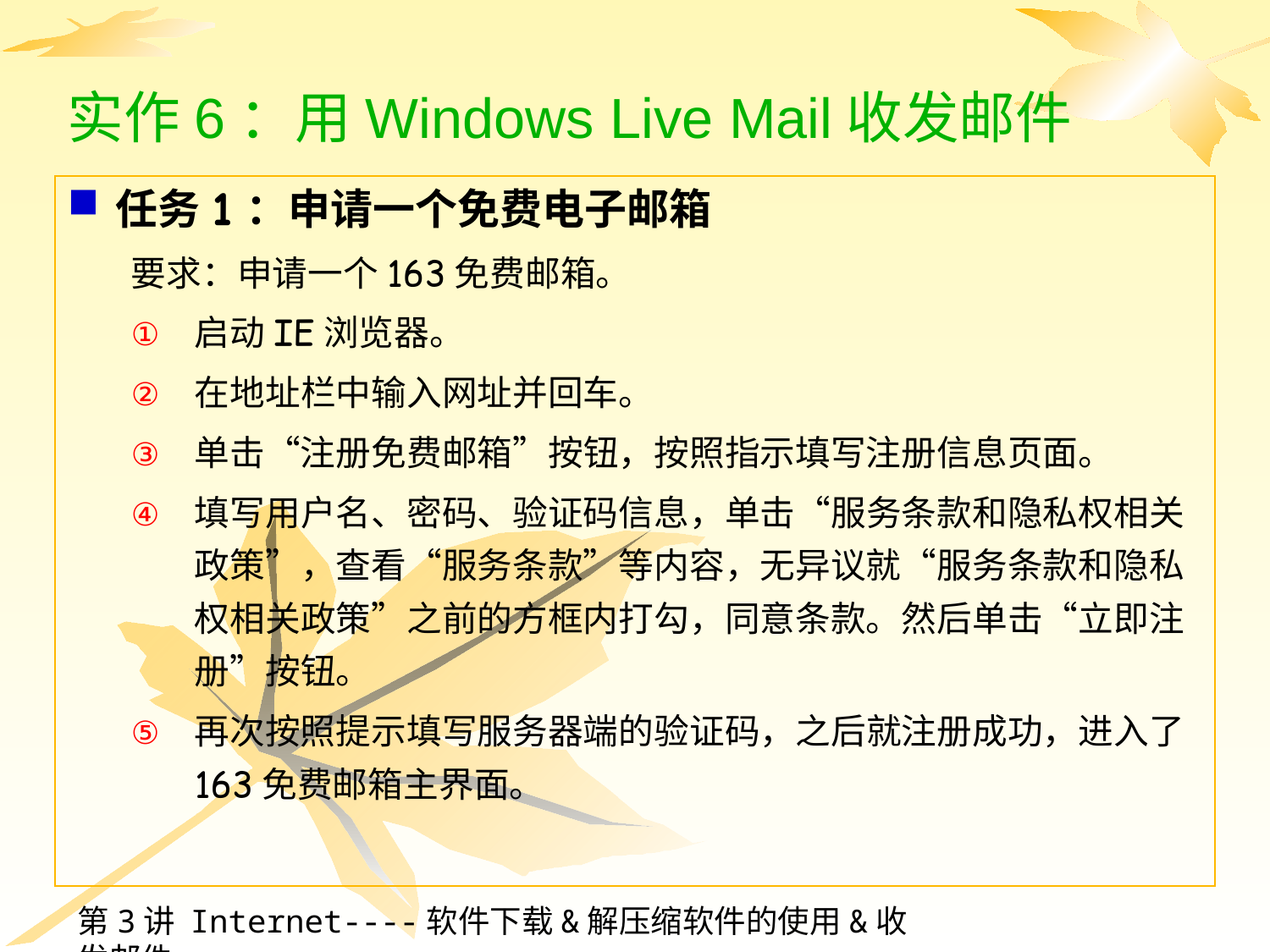

# 实作6：用Windows Live Mail收发邮件
任务1：申请一个免费电子邮箱
要求：申请一个163免费邮箱。
启动IE浏览器。
在地址栏中输入网址并回车。
单击“注册免费邮箱”按钮，按照指示填写注册信息页面。
填写用户名、密码、验证码信息，单击“服务条款和隐私权相关政策”，查看“服务条款”等内容，无异议就“服务条款和隐私权相关政策”之前的方框内打勾，同意条款。然后单击“立即注册”按钮。
再次按照提示填写服务器端的验证码，之后就注册成功，进入了163免费邮箱主界面。